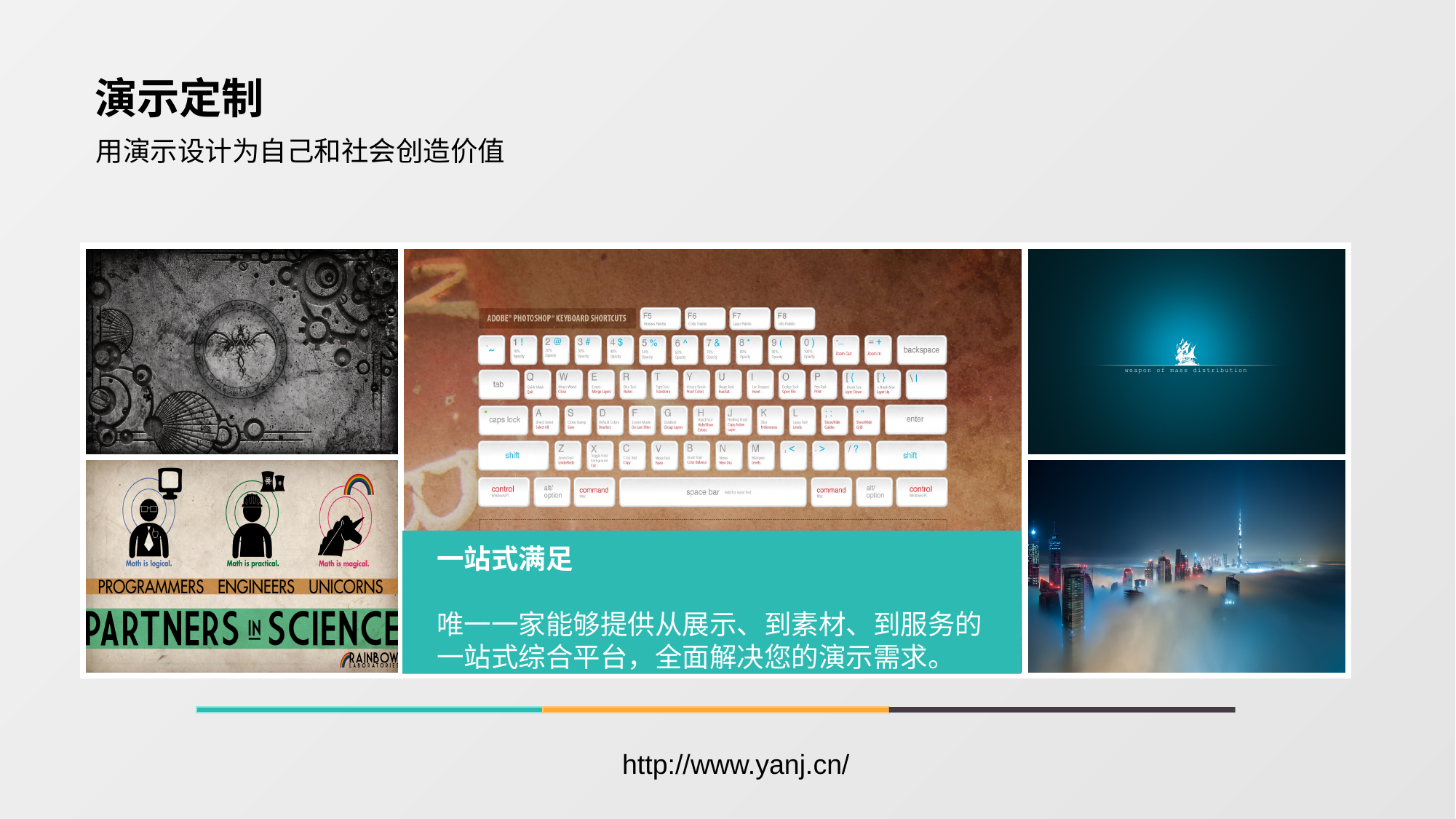

演示定制
用演示设计为自己和社会创造价值
|  |  |  |
| --- | --- | --- |
|  |  |  |

一站式满足

唯一一家能够提供从展示、到素材、到服务的一站式综合平台，全面解决您的演示需求。

http://www.yanj.cn/